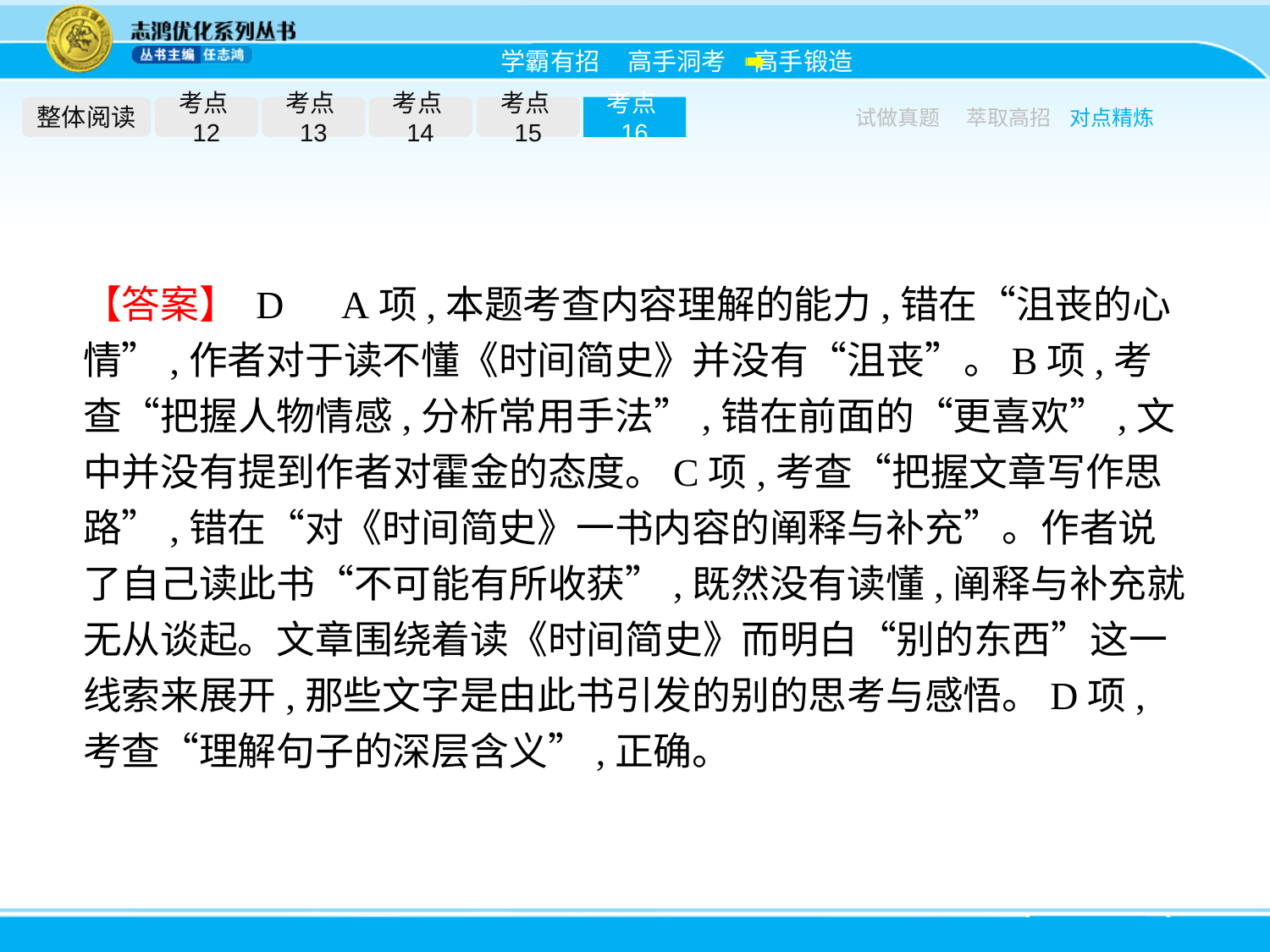

整体阅读
考点12
考点13
考点14
考点15
考点16
试做真题
萃取高招
对点精炼
【答案】 D　A项,本题考查内容理解的能力,错在“沮丧的心情”,作者对于读不懂《时间简史》并没有“沮丧”。B项,考查“把握人物情感,分析常用手法”,错在前面的“更喜欢”,文中并没有提到作者对霍金的态度。C项,考查“把握文章写作思路”,错在“对《时间简史》一书内容的阐释与补充”。作者说了自己读此书“不可能有所收获”,既然没有读懂,阐释与补充就无从谈起。文章围绕着读《时间简史》而明白“别的东西”这一线索来展开,那些文字是由此书引发的别的思考与感悟。D项,考查“理解句子的深层含义”,正确。